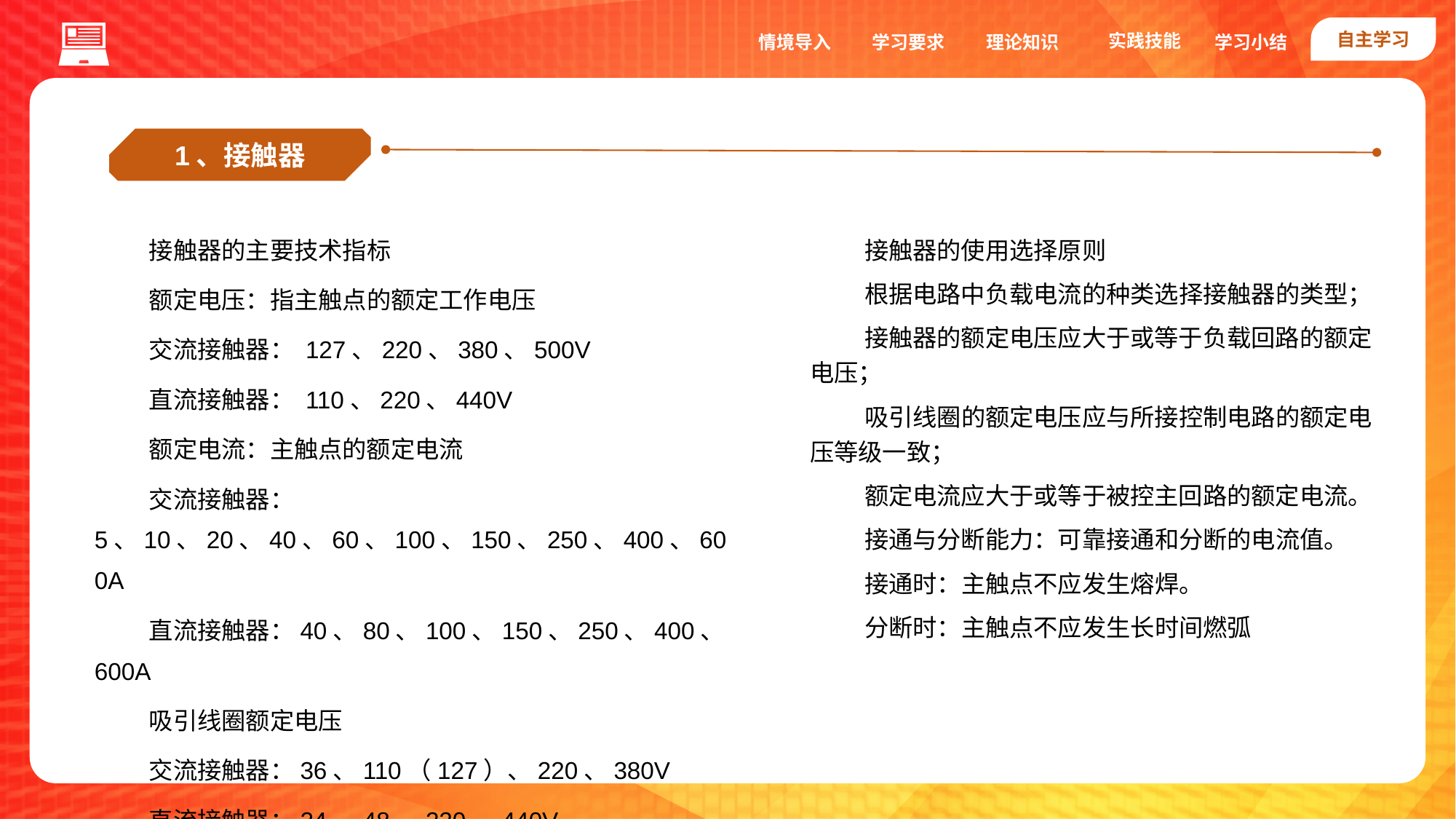

自主学习
实践技能
情境导入
学习要求
理论知识
学习小结

1、接触器
接触器的主要技术指标
额定电压：指主触点的额定工作电压
交流接触器： 127、220、380、500V
直流接触器： 110、220、440V
额定电流：主触点的额定电流
交流接触器：5、10、20、40、60、100、150、250、400、600A
直流接触器：40、80、100、150、250、400、600A
吸引线圈额定电压
交流接触器：36、110（127）、220、380V
直流接触器：24、48、220、440V
接触器的使用选择原则
根据电路中负载电流的种类选择接触器的类型；
接触器的额定电压应大于或等于负载回路的额定电压；
吸引线圈的额定电压应与所接控制电路的额定电压等级一致；
额定电流应大于或等于被控主回路的额定电流。
接通与分断能力：可靠接通和分断的电流值。
接通时：主触点不应发生熔焊。
分断时：主触点不应发生长时间燃弧